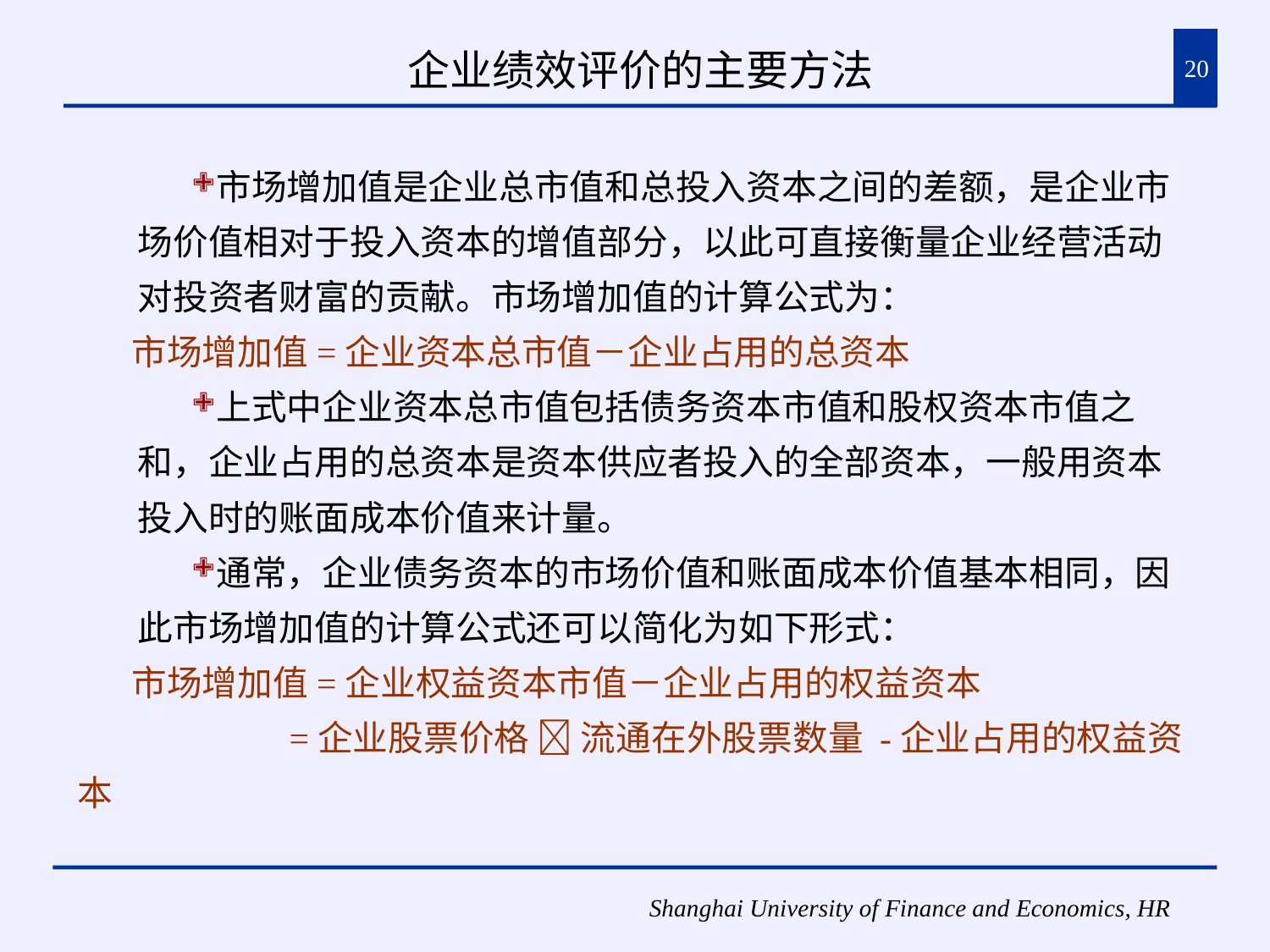

# 企业绩效评价的主要方法
20
市场增加值是企业总市值和总投入资本之间的差额，是企业市场价值相对于投入资本的增值部分，以此可直接衡量企业经营活动对投资者财富的贡献。市场增加值的计算公式为：
市场增加值=企业资本总市值－企业占用的总资本
上式中企业资本总市值包括债务资本市值和股权资本市值之和，企业占用的总资本是资本供应者投入的全部资本，一般用资本投入时的账面成本价值来计量。
通常，企业债务资本的市场价值和账面成本价值基本相同，因此市场增加值的计算公式还可以简化为如下形式：
市场增加值=企业权益资本市值－企业占用的权益资本
　　　　 =企业股票价格 × 流通在外股票数量 -企业占用的权益资本